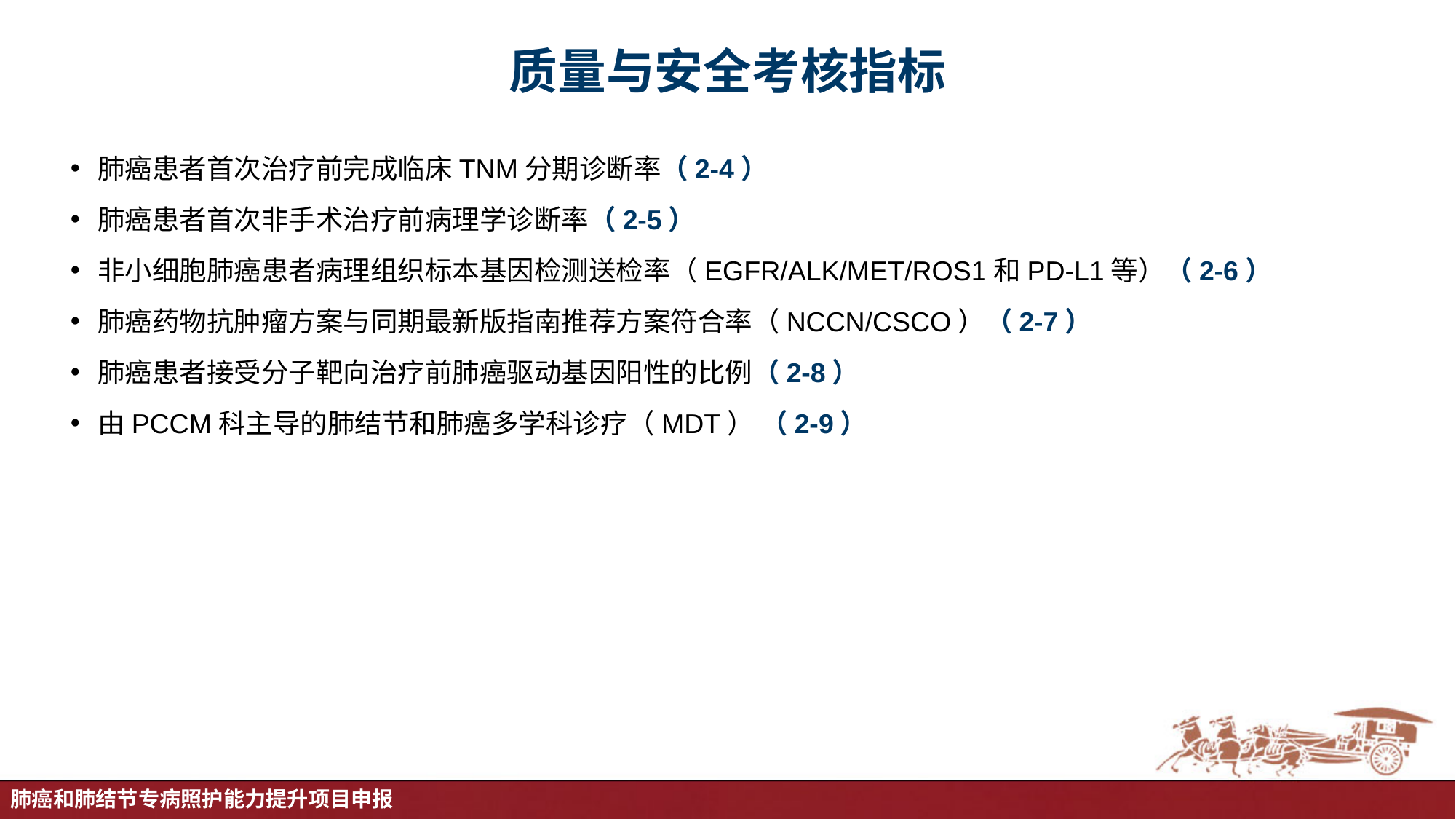

质量与安全考核指标
肺癌患者首次治疗前完成临床TNM分期诊断率（2-4）
肺癌患者首次非手术治疗前病理学诊断率（2-5）
非小细胞肺癌患者病理组织标本基因检测送检率（EGFR/ALK/MET/ROS1和PD-L1等）（2-6）
肺癌药物抗肿瘤方案与同期最新版指南推荐方案符合率（NCCN/CSCO）（2-7）
肺癌患者接受分子靶向治疗前肺癌驱动基因阳性的比例（2-8）
由PCCM科主导的肺结节和肺癌多学科诊疗（MDT） （2-9）

肺癌和肺结节专病照护能力提升项目申报